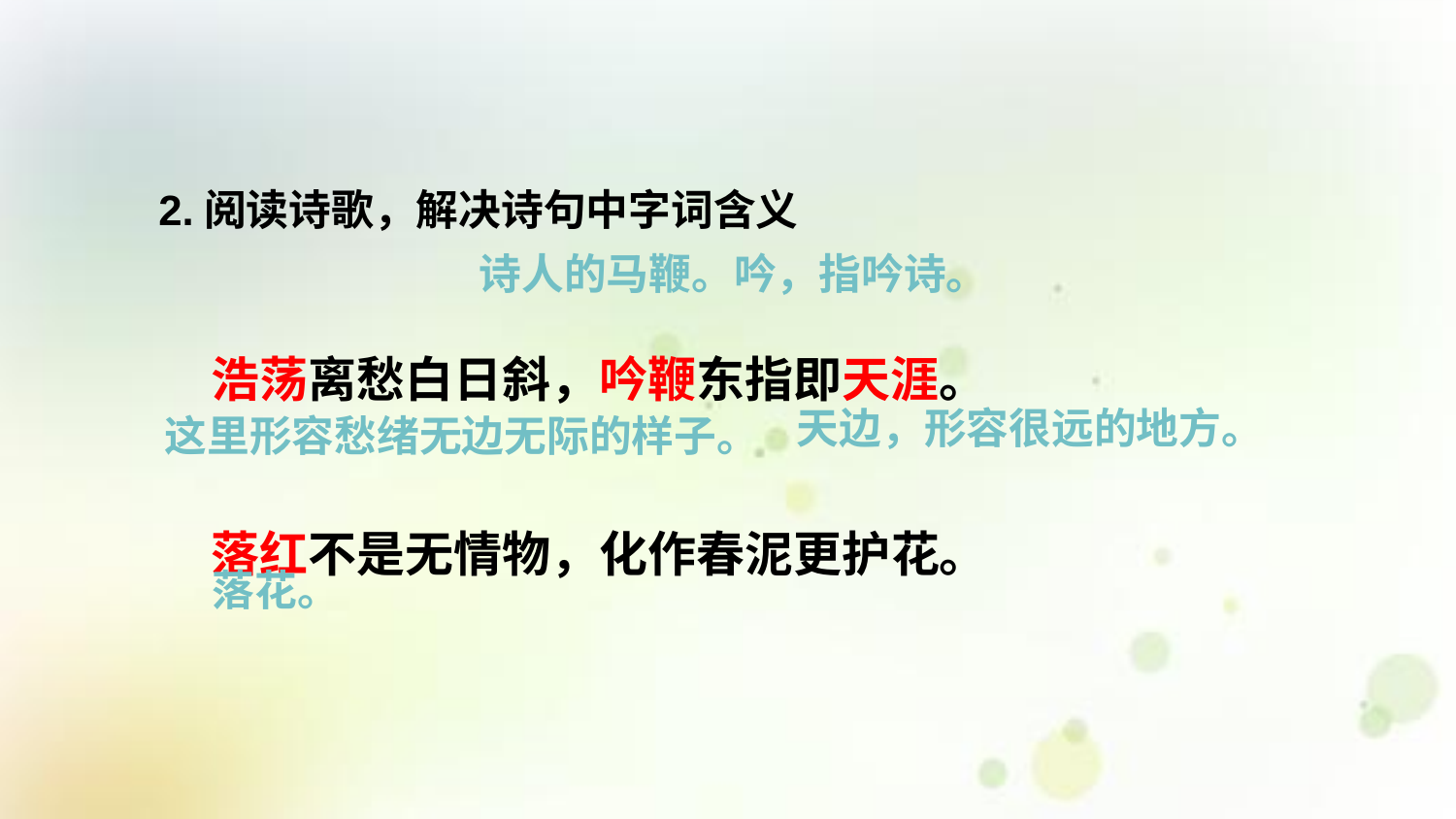

2.阅读诗歌，解决诗句中字词含义
浩荡离愁白日斜，吟鞭东指即天涯。
落红不是无情物，化作春泥更护花。
诗人的马鞭。吟，指吟诗。

天边，形容很远的地方。
这里形容愁绪无边无际的样子。

落花。